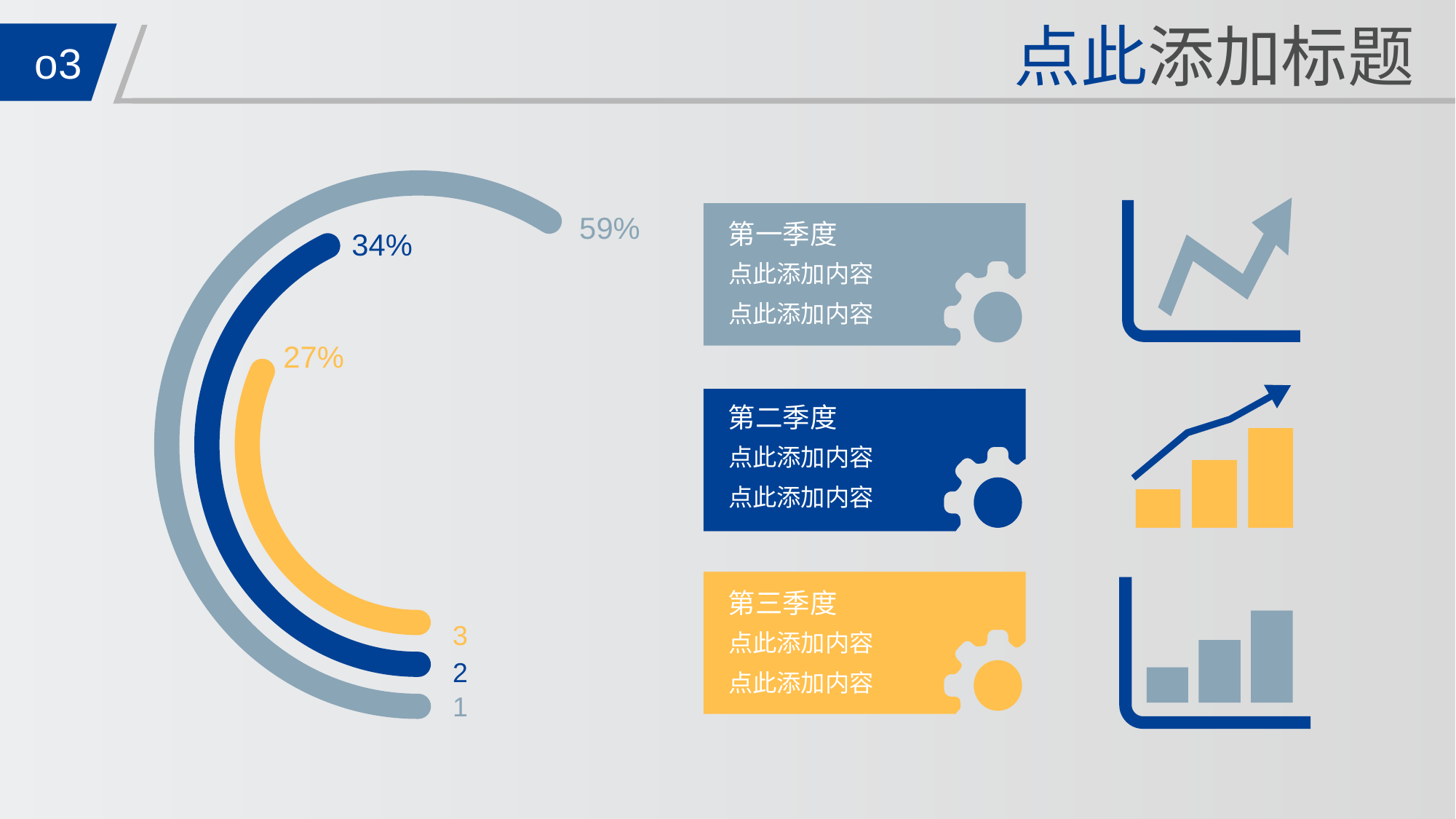

点此添加标题

o3

59%

第一季度
34%

点此添加内容

点此添加内容
27%

第二季度
点此添加内容
点此添加内容

第三季度
3
点此添加内容
2

点此添加内容
1